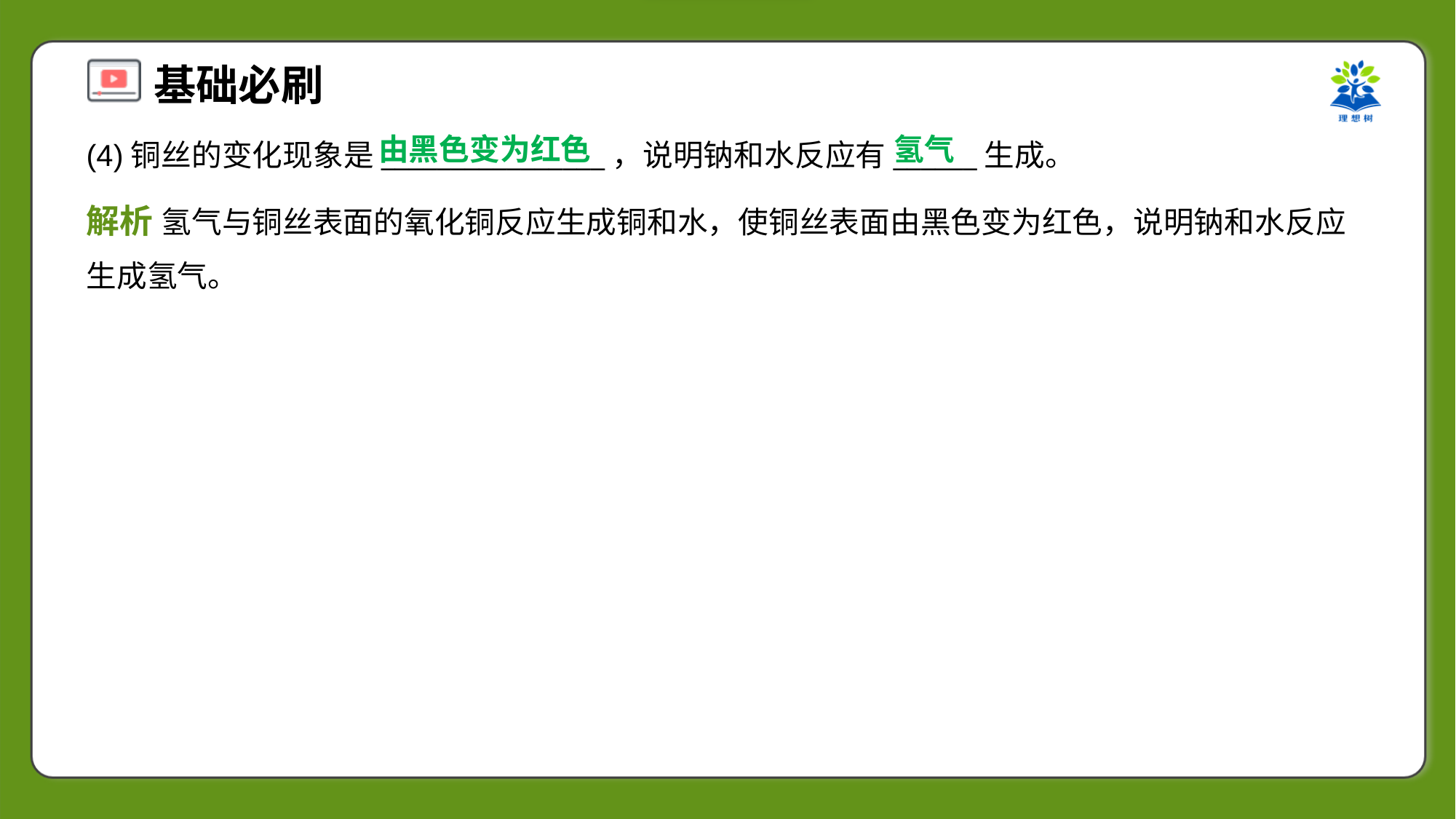

由黑色变为红色
氢气
(4)铜丝的变化现象是________________，说明钠和水反应有______生成。
解析 氢气与铜丝表面的氧化铜反应生成铜和水，使铜丝表面由黑色变为红色，说明钠和水反应
生成氢气。